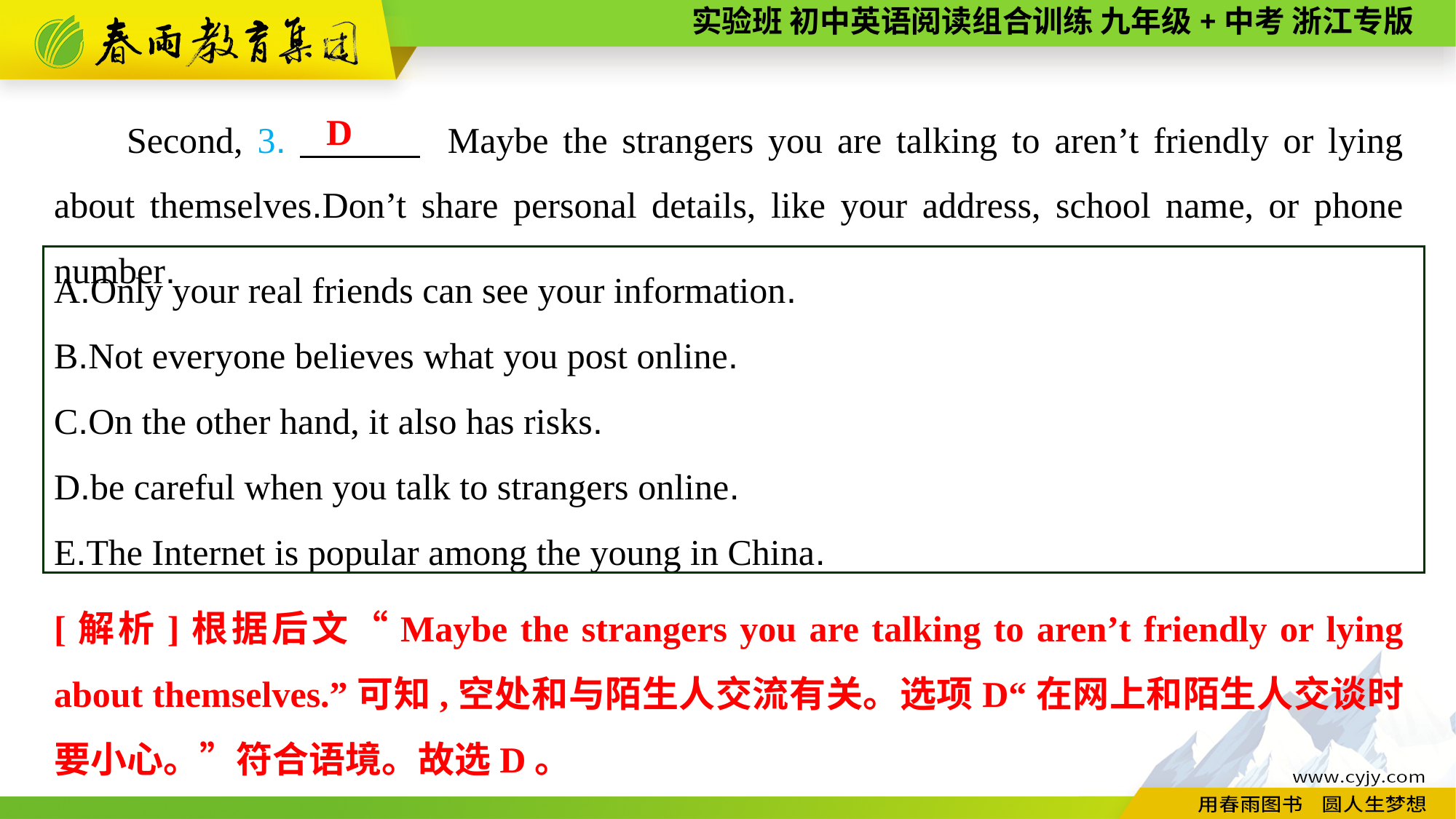

Second, 3.　　　 Maybe the strangers you are talking to aren’t friendly or lying about themselves.Don’t share personal details, like your address, school name, or phone number.
D
A.Only your real friends can see your information.
B.Not everyone believes what you post online.
C.On the other hand, it also has risks.
D.be careful when you talk to strangers online.
E.The Internet is popular among the young in China.

[解析]根据后文“Maybe the strangers you are talking to aren’t friendly or lying about themselves.”可知,空处和与陌生人交流有关。选项D“在网上和陌生人交谈时要小心。”符合语境。故选D。